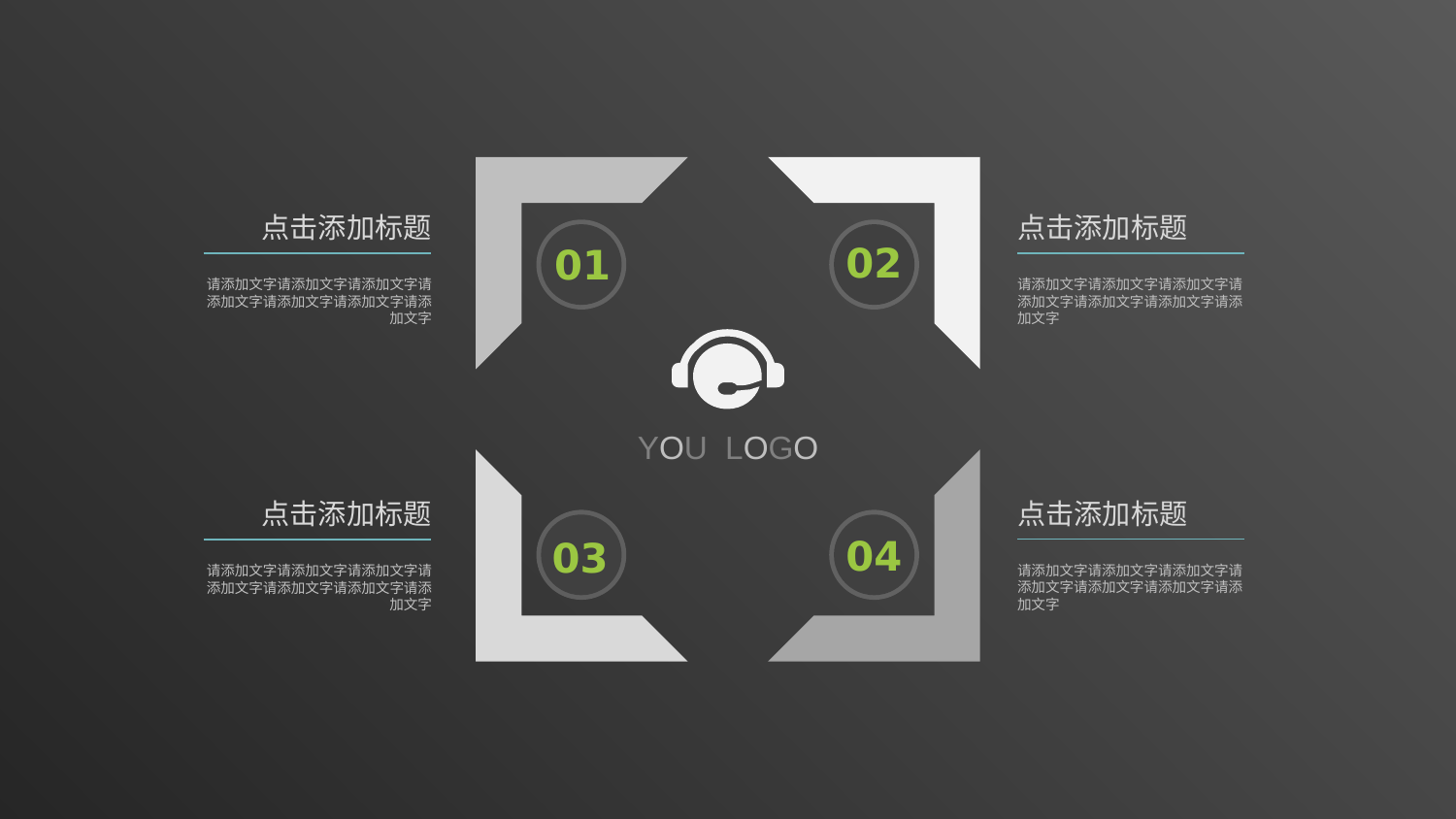

点击添加标题
请添加文字请添加文字请添加文字请添加文字请添加文字请添加文字请添加文字
点击添加标题
请添加文字请添加文字请添加文字请添加文字请添加文字请添加文字请添加文字

01

02

YOU  LOGO
点击添加标题
请添加文字请添加文字请添加文字请添加文字请添加文字请添加文字请添加文字
点击添加标题
请添加文字请添加文字请添加文字请添加文字请添加文字请添加文字请添加文字

03

04